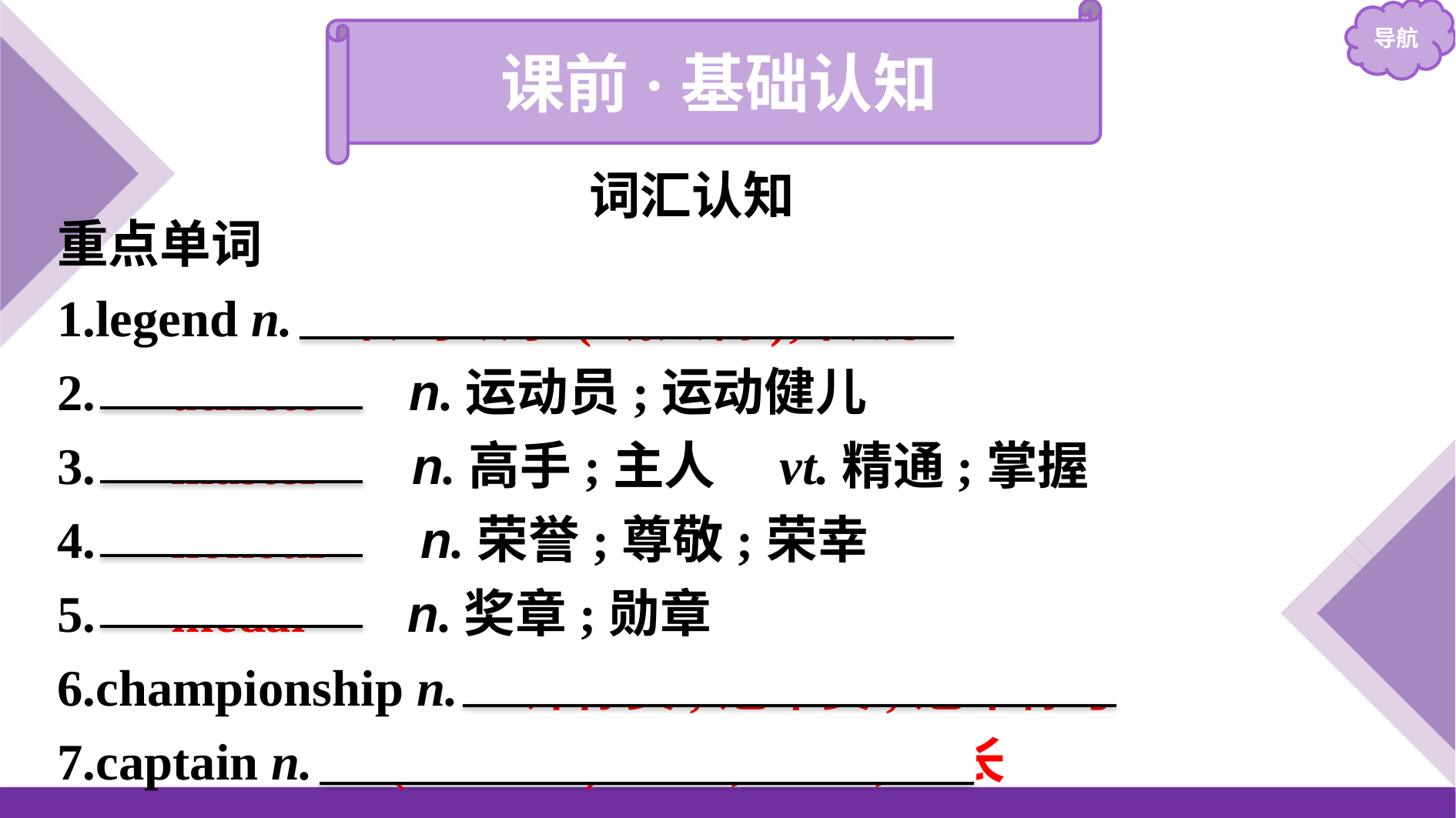

课前·基础认知
词汇认知
重点单词
1.legend n.　传奇故事(或人物);传说
2.　athlete　 n.运动员;运动健儿
3.　master　 n.高手;主人　vt.精通;掌握
4.　honour　 n.荣誉;尊敬;荣幸
5.　medal　  n.奖章;勋章
6.championship n.　锦标赛;冠军赛;冠军称号
7.captain n.　(运动队)队长;船长;机长